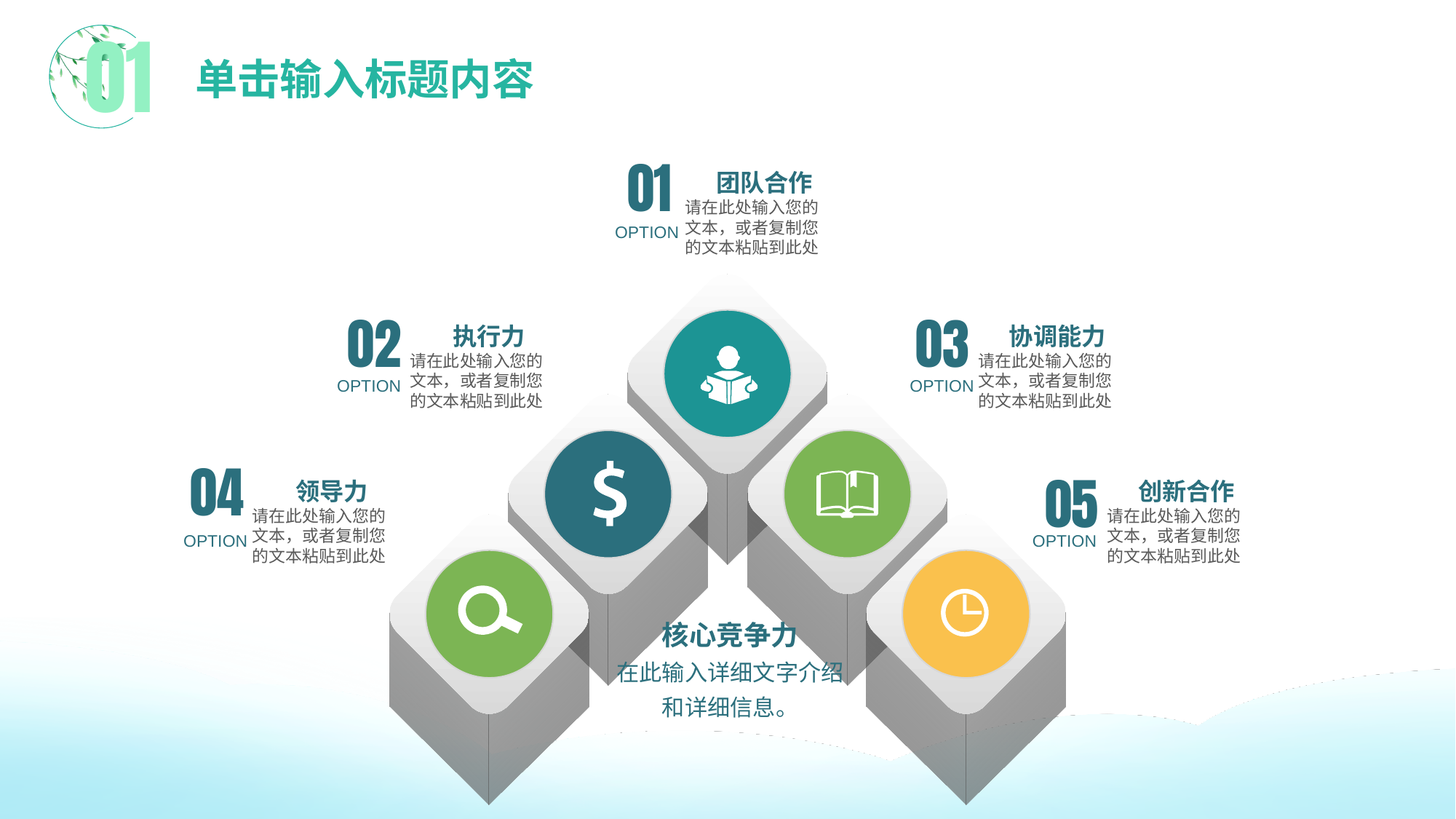

01
# 单击输入标题内容
01
OPTION
团队合作
请在此处输入您的文本，或者复制您的文本粘贴到此处

02
OPTION
执行力
请在此处输入您的文本，或者复制您的文本粘贴到此处
03
OPTION
协调能力
请在此处输入您的文本，或者复制您的文本粘贴到此处
04
OPTION
领导力
请在此处输入您的文本，或者复制您的文本粘贴到此处
05
OPTION
创新合作
请在此处输入您的文本，或者复制您的文本粘贴到此处
核心竞争力
在此输入详细文字介绍
和详细信息。